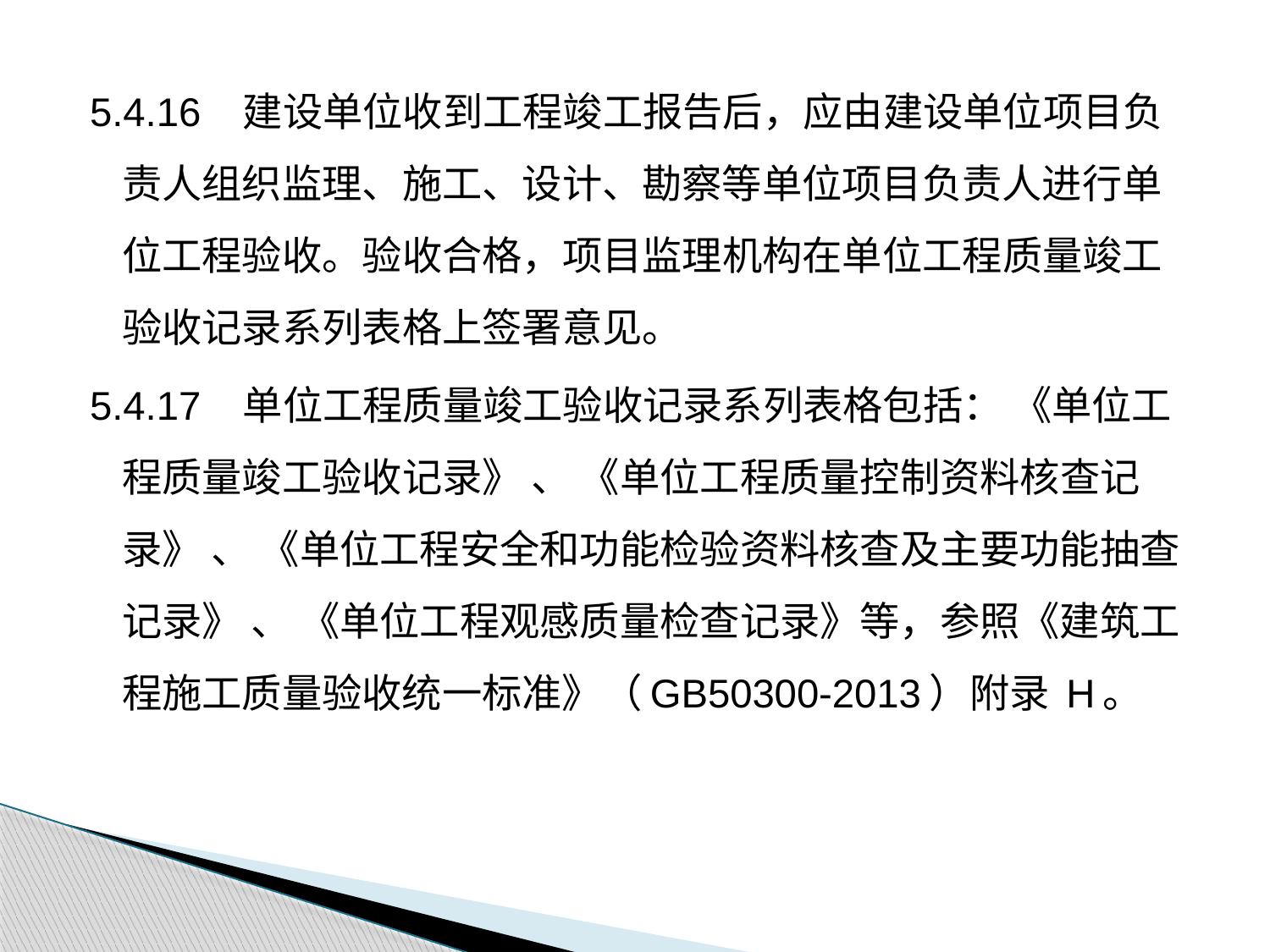

5.4.16   建设单位收到工程竣工报告后，应由建设单位项目负责人组织监理、施工、设计、勘察等单位项目负责人进行单位工程验收。验收合格，项目监理机构在单位工程质量竣工验收记录系列表格上签署意见。
5.4.17   单位工程质量竣工验收记录系列表格包括： 《单位工程质量竣工验收记录》 、 《单位工程质量控制资料核查记录》 、 《单位工程安全和功能检验资料核查及主要功能抽查记录》 、 《单位工程观感质量检查记录》等，参照《建筑工程施工质量验收统一标准》（GB50300-2013）附录 H。